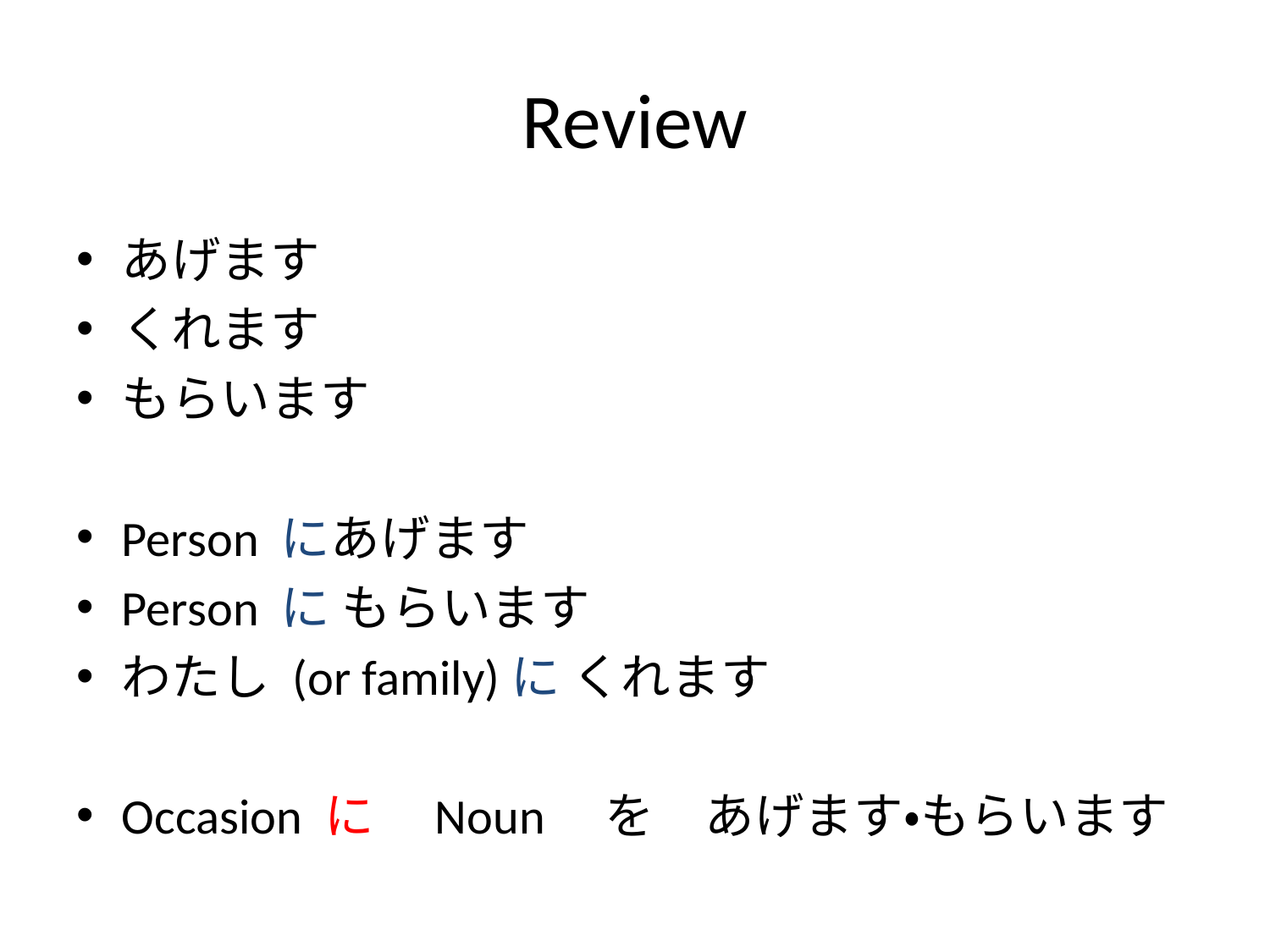

# Review
あげます
くれます
もらいます

Person にあげます
Person に もらいます
わたし (or family)に くれます

Occasion に　Noun　を　あげます・もらいます